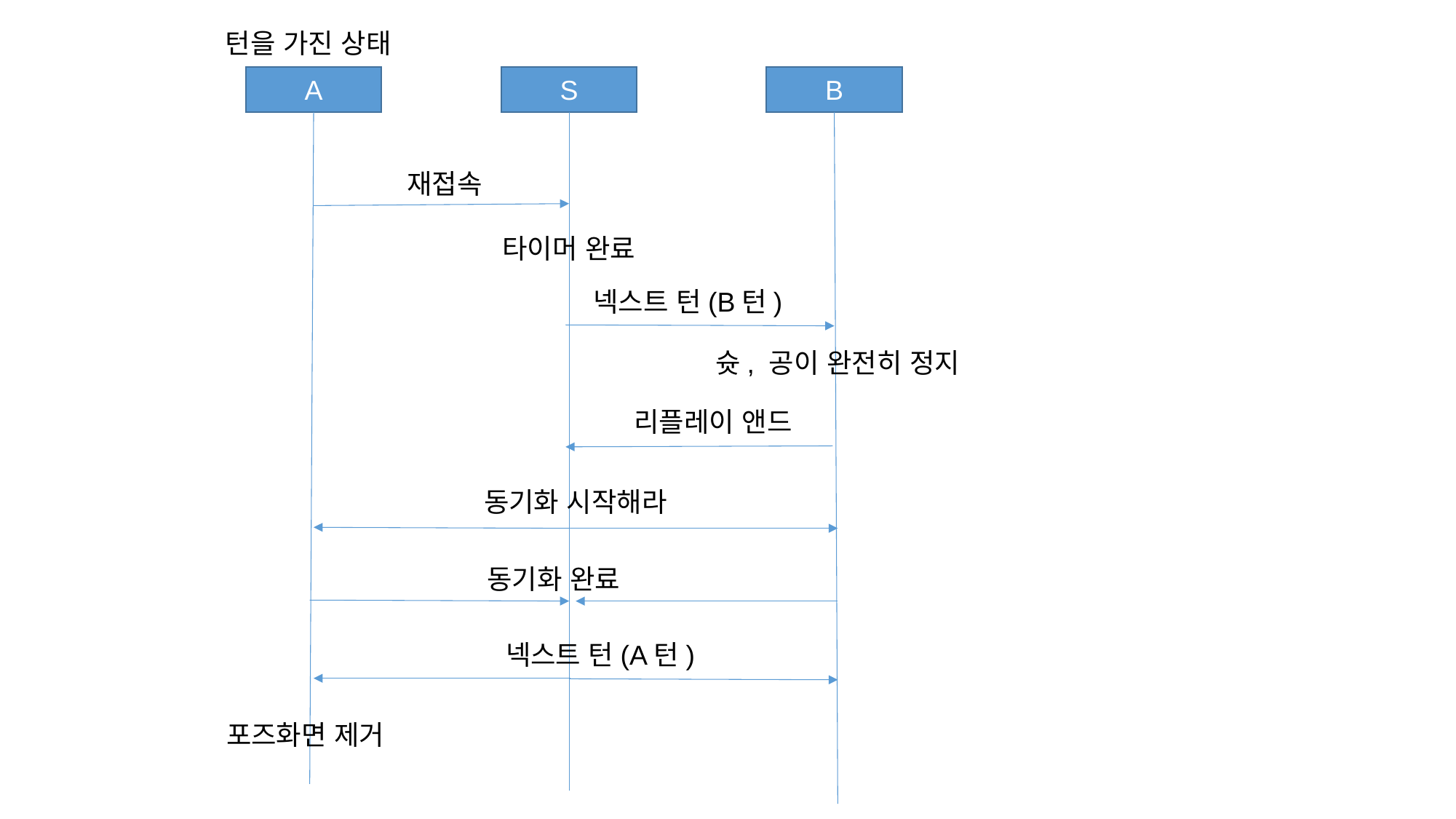

턴을 가진 상태
S
B
A
재접속
타이머 완료
넥스트 턴(B턴)
슛, 공이 완전히 정지
리플레이 앤드
동기화 시작해라
동기화 완료
넥스트 턴(A턴)
포즈화면 제거